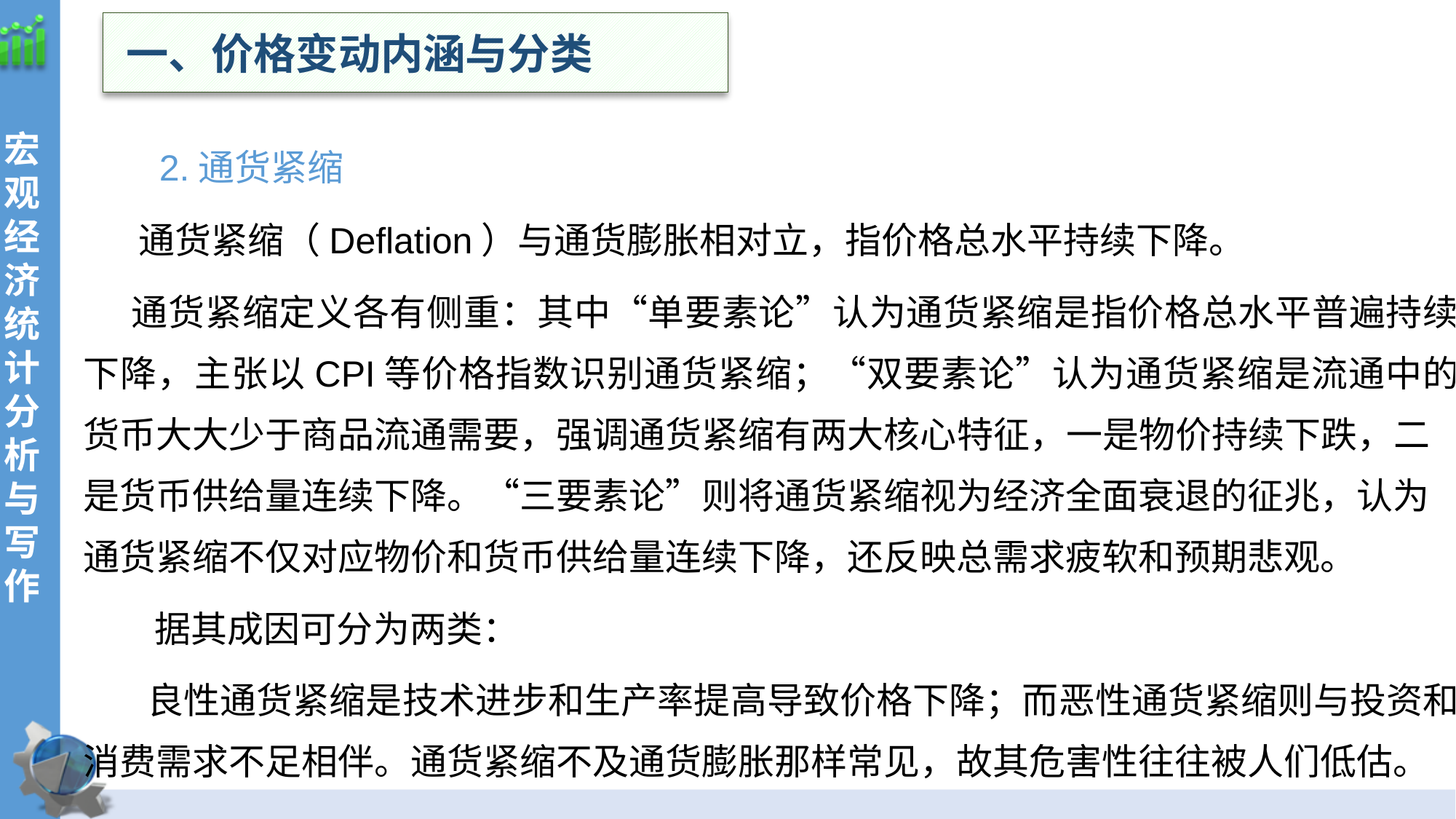

一、价格变动内涵与分类
        2.通货紧缩
  通货紧缩（Deflation）与通货膨胀相对立，指价格总水平持续下降。
 通货紧缩定义各有侧重：其中“单要素论”认为通货紧缩是指价格总水平普遍持续下降，主张以CPI等价格指数识别通货紧缩；“双要素论”认为通货紧缩是流通中的货币大大少于商品流通需要，强调通货紧缩有两大核心特征，一是物价持续下跌，二是货币供给量连续下降。“三要素论”则将通货紧缩视为经济全面衰退的征兆，认为通货紧缩不仅对应物价和货币供给量连续下降，还反映总需求疲软和预期悲观。
    据其成因可分为两类：
   良性通货紧缩是技术进步和生产率提高导致价格下降；而恶性通货紧缩则与投资和消费需求不足相伴。通货紧缩不及通货膨胀那样常见，故其危害性往往被人们低估。
7